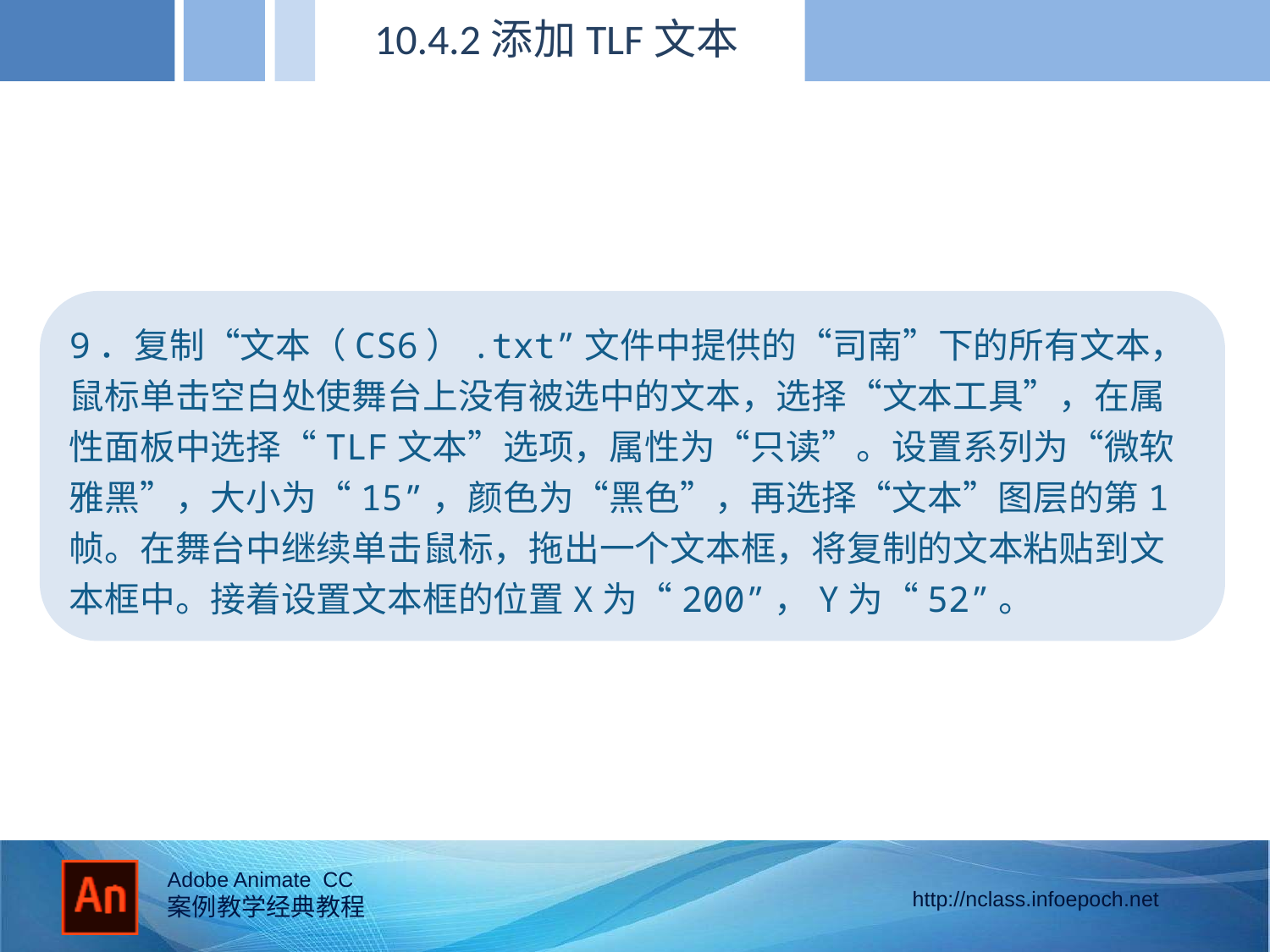

10.4.2添加TLF文本
9．复制“文本（CS6）.txt”文件中提供的“司南”下的所有文本，鼠标单击空白处使舞台上没有被选中的文本，选择“文本工具”，在属性面板中选择“TLF文本”选项，属性为“只读”。设置系列为“微软雅黑”，大小为“15”，颜色为“黑色”，再选择“文本”图层的第1帧。在舞台中继续单击鼠标，拖出一个文本框，将复制的文本粘贴到文本框中。接着设置文本框的位置X为“200”，Y为“52”。